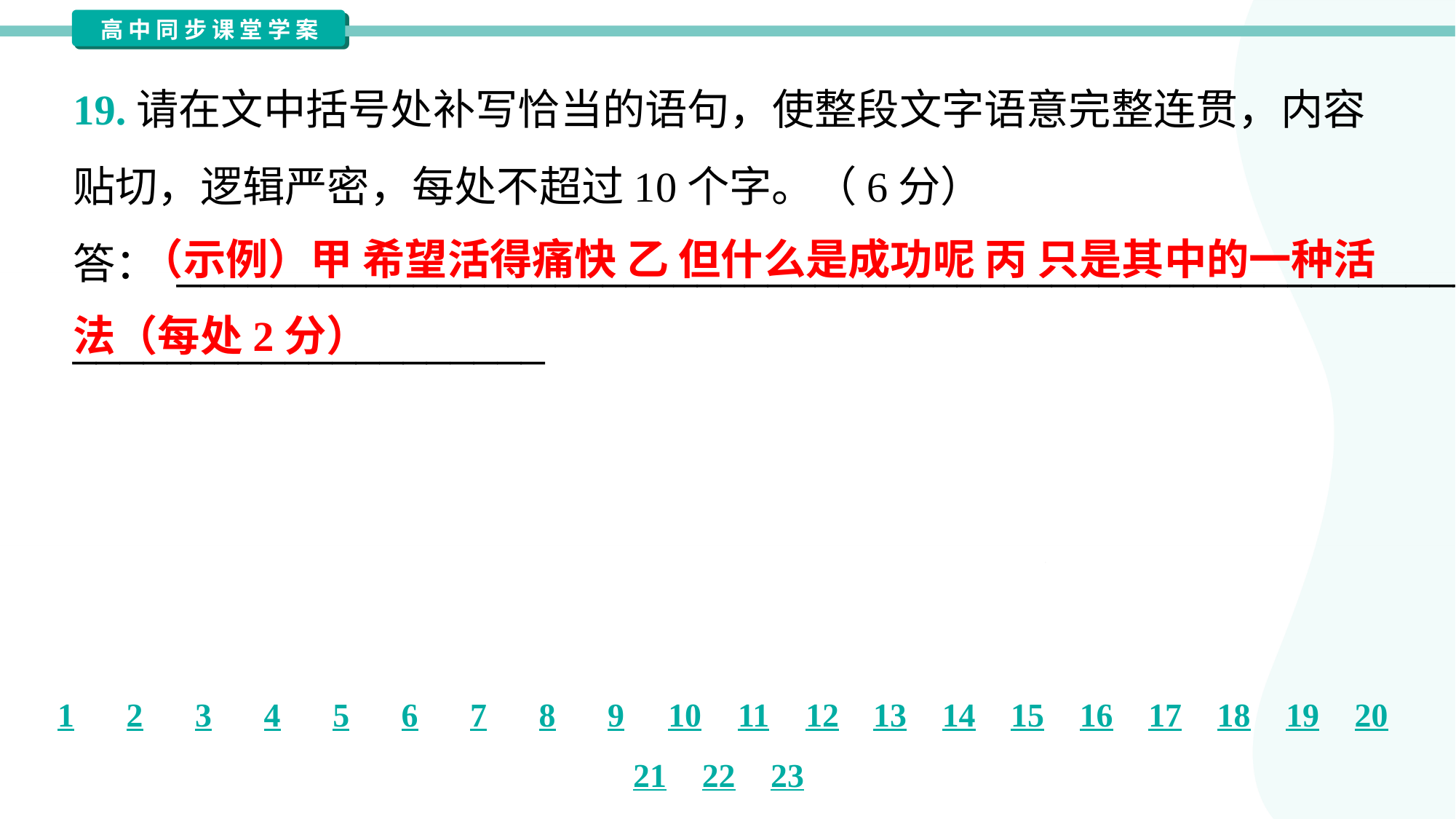

19.请在文中括号处补写恰当的语句，使整段文字语意完整连贯，内容
贴切，逻辑严密，每处不超过10个字。（6分）
答： ________________________________________________________
____________________
      （示例）甲 希望活得痛快 乙 但什么是成功呢 丙 只是其中的一种活法（每处2分）